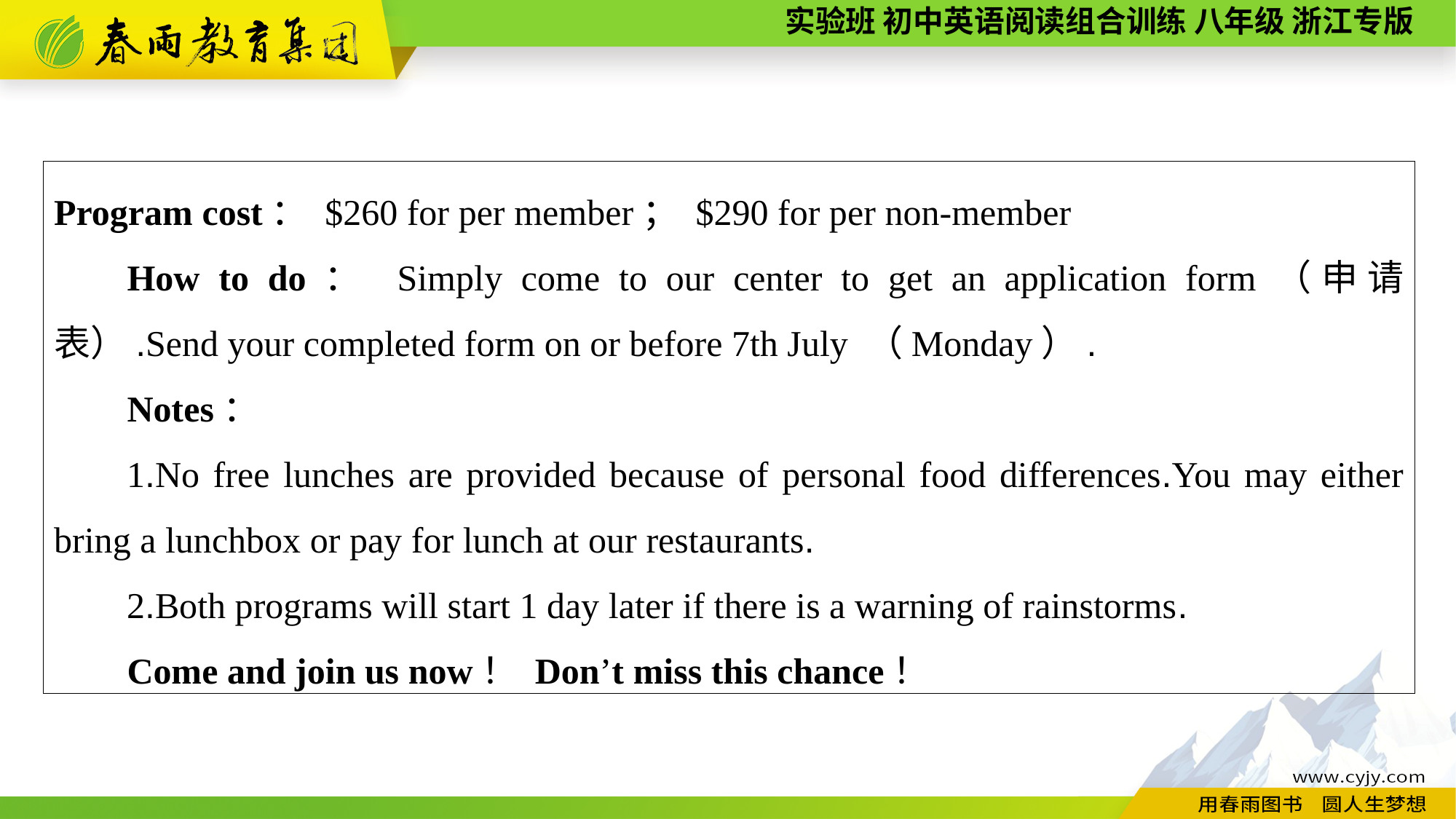

Program cost： $260 for per member； $290 for per non-member
How to do： Simply come to our center to get an application form（申请表）.Send your completed form on or before 7th July （Monday）.
Notes：
1.No free lunches are provided because of personal food differences.You may either bring a lunchbox or pay for lunch at our restaurants.
2.Both programs will start 1 day later if there is a warning of rainstorms.
Come and join us now！ Don’t miss this chance！